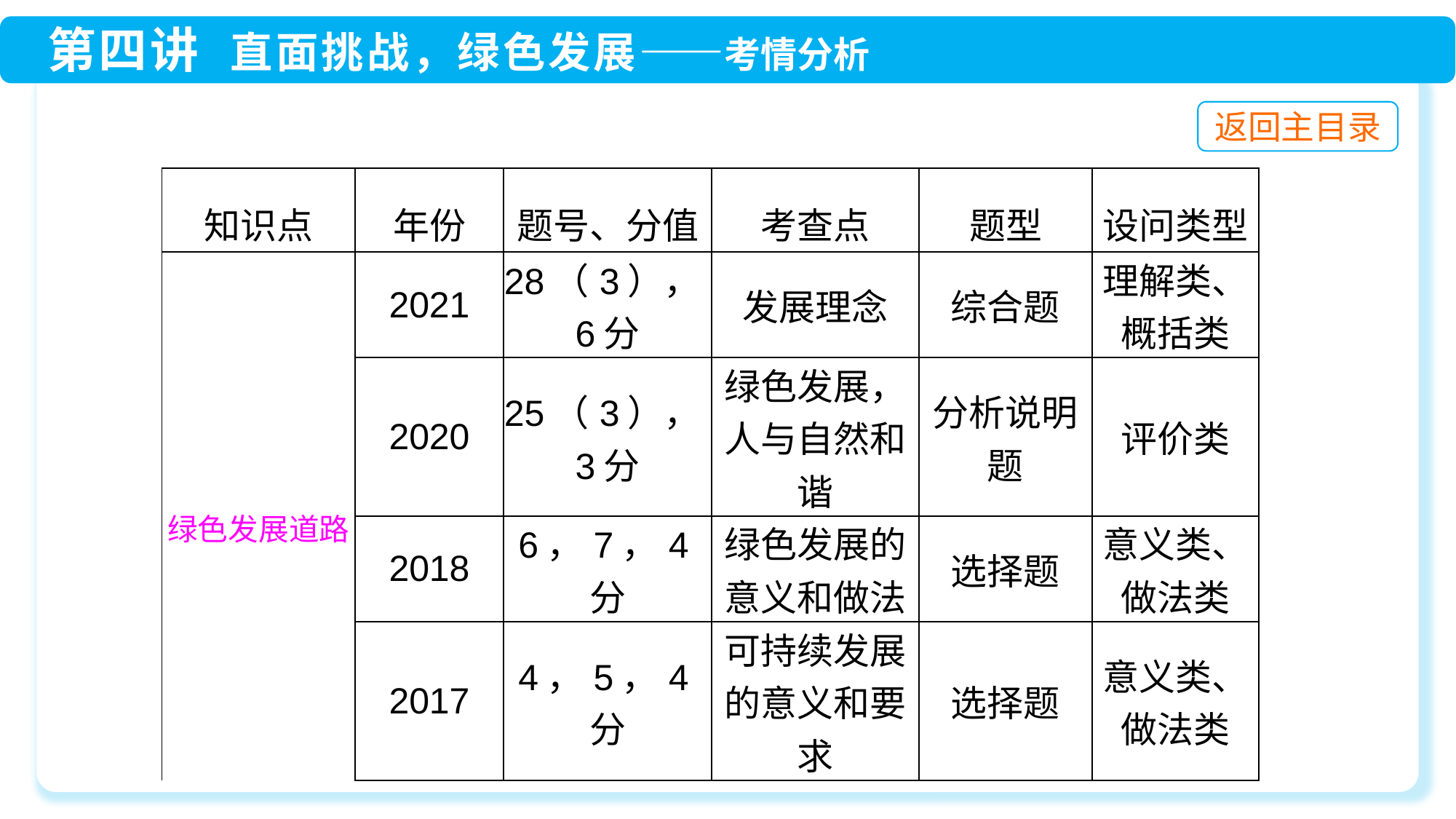

| 知识点 | 年份 | 题号、分值 | 考查点 | 题型 | 设问类型 |
| --- | --- | --- | --- | --- | --- |
| 绿色发展道路 | 2021 | 28（3），6分 | 发展理念 | 综合题 | 理解类、概括类 |
|  | 2020 | 25（3），3分 | 绿色发展，人与自然和谐 | 分析说明题 | 评价类 |
|  | 2018 | 6，7，4分 | 绿色发展的意义和做法 | 选择题 | 意义类、做法类 |
|  | 2017 | 4，5，4分 | 可持续发展的意义和要求 | 选择题 | 意义类、做法类 |